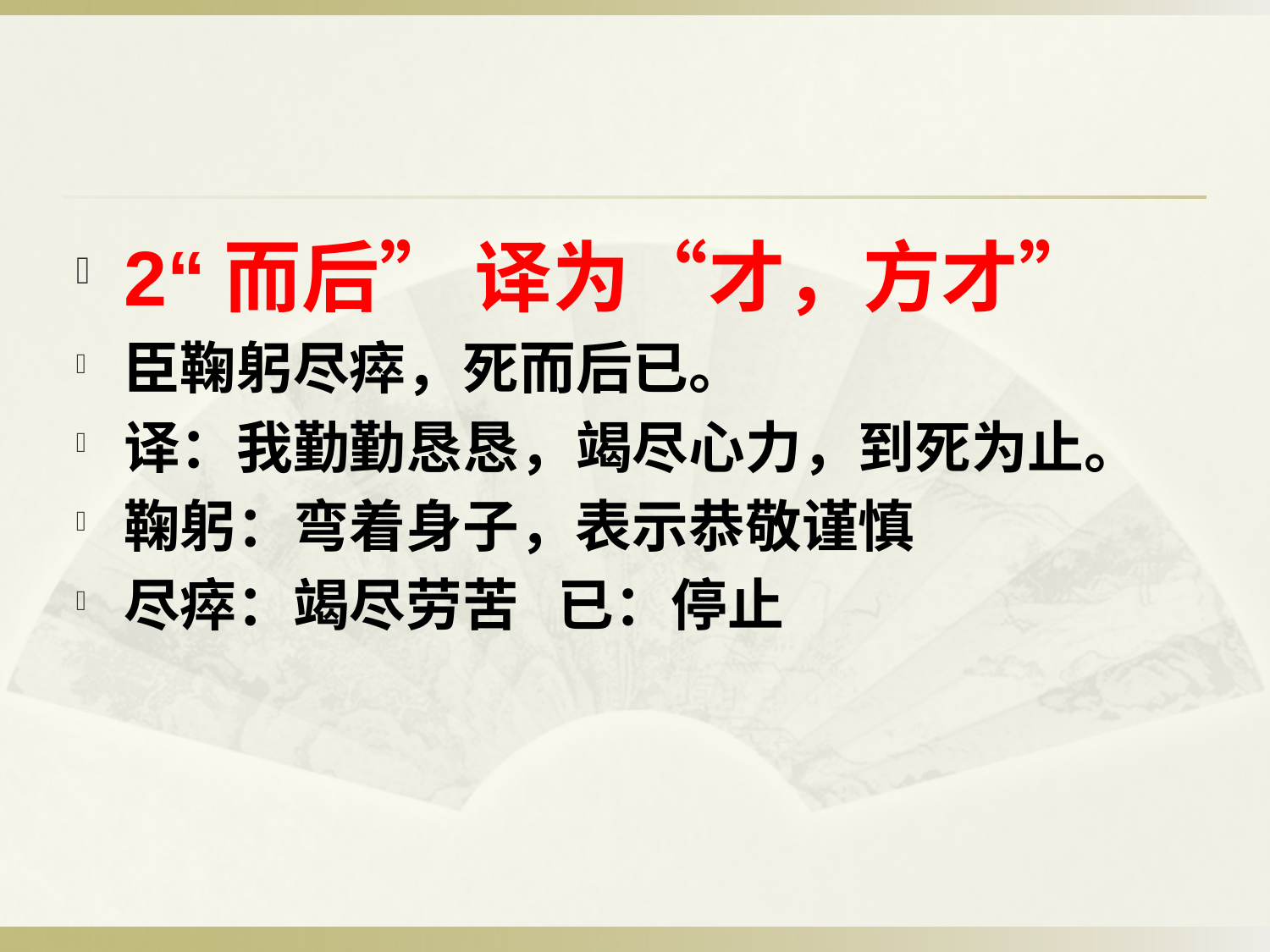

#
2“而后” 译为“才，方才”
臣鞠躬尽瘁，死而后已。
译：我勤勤恳恳，竭尽心力，到死为止。
鞠躬：弯着身子，表示恭敬谨慎
尽瘁：竭尽劳苦   已：停止